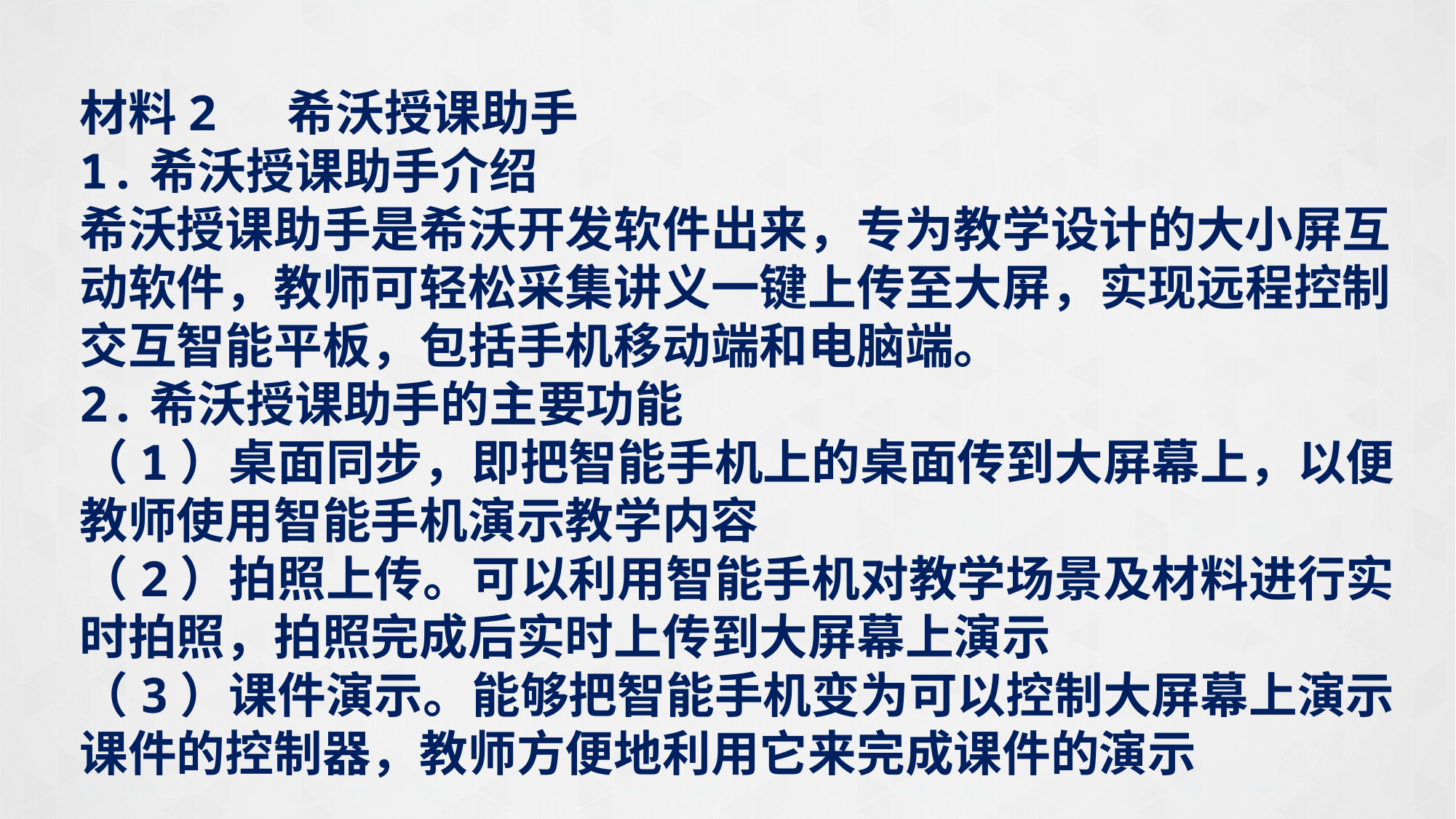

材料2  希沃授课助手
1.希沃授课助手介绍
希沃授课助手是希沃开发软件出来，专为教学设计的大小屏互动软件，教师可轻松采集讲义一键上传至大屏，实现远程控制交互智能平板，包括手机移动端和电脑端。
2.希沃授课助手的主要功能
（1）桌面同步，即把智能手机上的桌面传到大屏幕上，以便教师使用智能手机演示教学内容
（2）拍照上传。可以利用智能手机对教学场景及材料进行实时拍照，拍照完成后实时上传到大屏幕上演示
（3）课件演示。能够把智能手机变为可以控制大屏幕上演示课件的控制器，教师方便地利用它来完成课件的演示